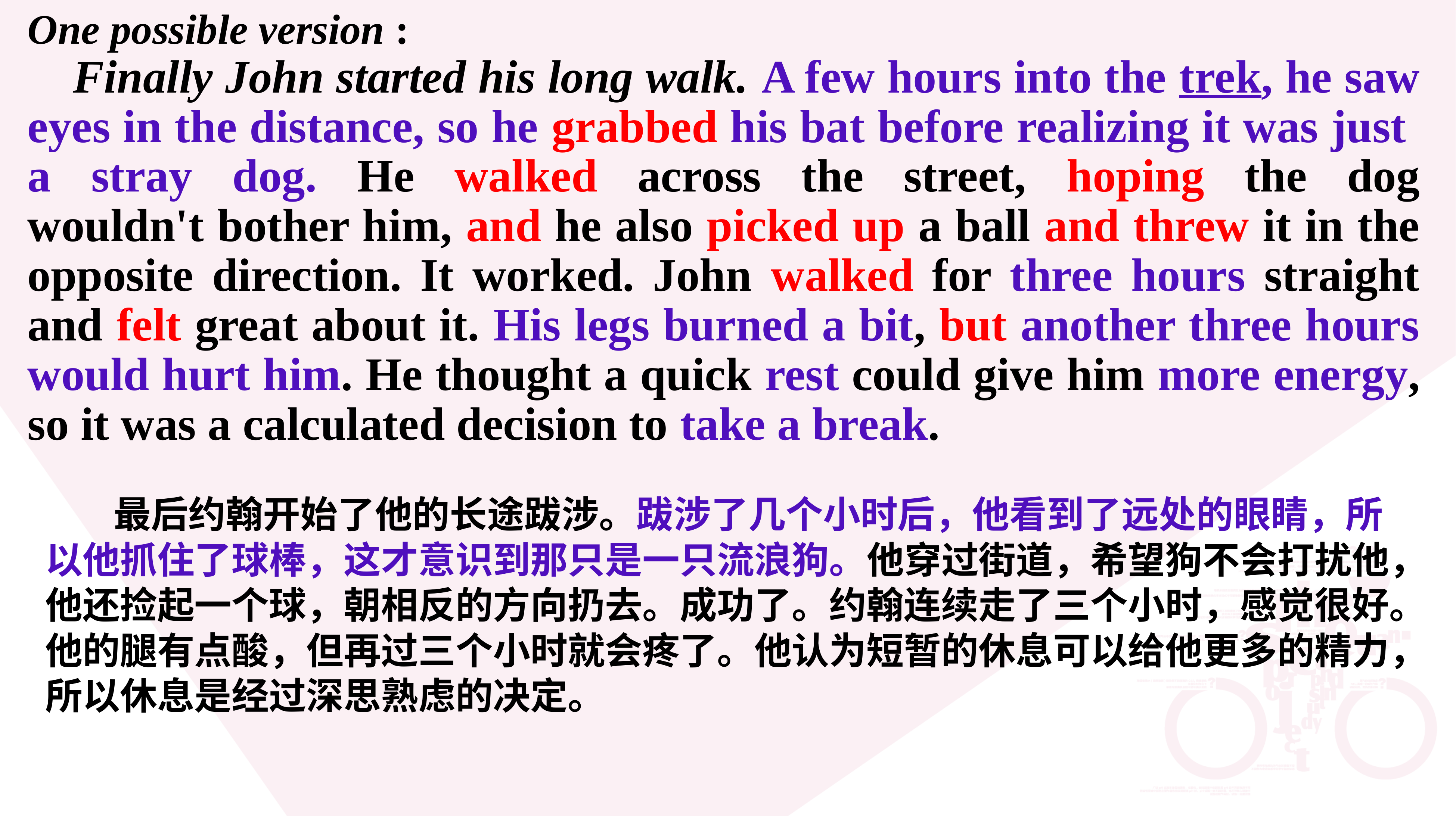

One possible version :
    Finally John started his long walk. A few hours into the trek, he saw eyes in the distance, so he grabbed his bat before realizing it was just  a  stray  dog.  He  walked  across  the  street,  hoping  the  dog wouldn't bother him, and he also picked up a ball and threw it in the opposite direction. It worked. John walked for three hours straight and felt great about it. His legs burned a bit, but another three hours would hurt him. He thought a quick rest could give him more energy, so it was a calculated decision to take a break.
       最后约翰开始了他的长途跋涉。跋涉了几个小时后，他看到了远处的眼睛，所以他抓住了球棒，这才意识到那只是一只流浪狗。他穿过街道，希望狗不会打扰他，他还捡起一个球，朝相反的方向扔去。成功了。约翰连续走了三个小时，感觉很好。他的腿有点酸，但再过三个小时就会疼了。他认为短暂的休息可以给他更多的精力，所以休息是经过深思熟虑的决定。